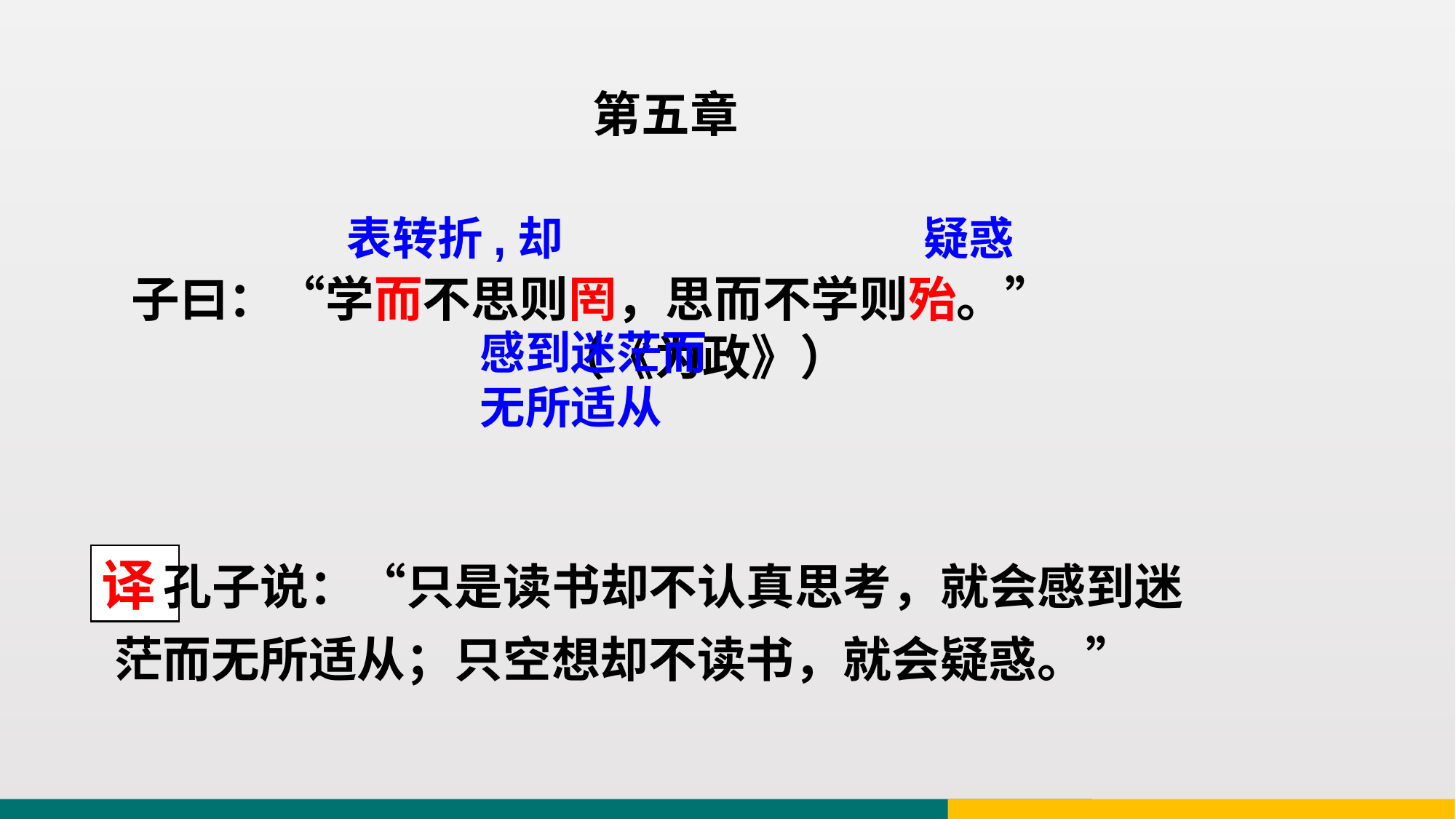

第五章
表转折,却
疑惑
  子曰：“学而不思则罔，思而不学则殆。”
                                        （《为政》）

感到迷茫而无所适从
    孔子说：“只是读书却不认真思考，就会感到迷茫而无所适从；只空想却不读书，就会疑惑。”
译